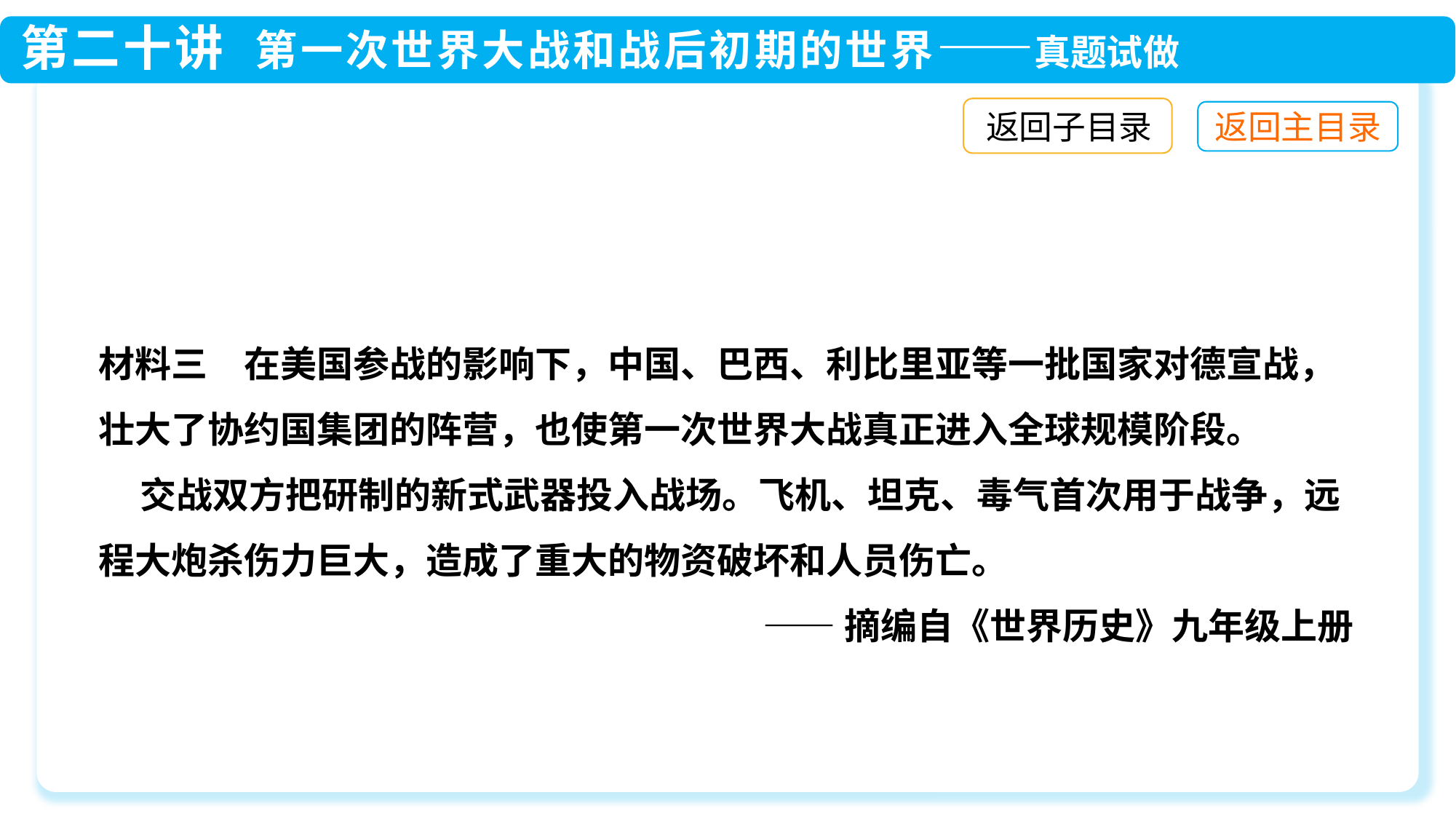

返回子目录
材料三　在美国参战的影响下，中国、巴西、利比里亚等一批国家对德宣战，壮大了协约国集团的阵营，也使第一次世界大战真正进入全球规模阶段。
    交战双方把研制的新式武器投入战场。飞机、坦克、毒气首次用于战争，远程大炮杀伤力巨大，造成了重大的物资破坏和人员伤亡。
——摘编自《世界历史》九年级上册